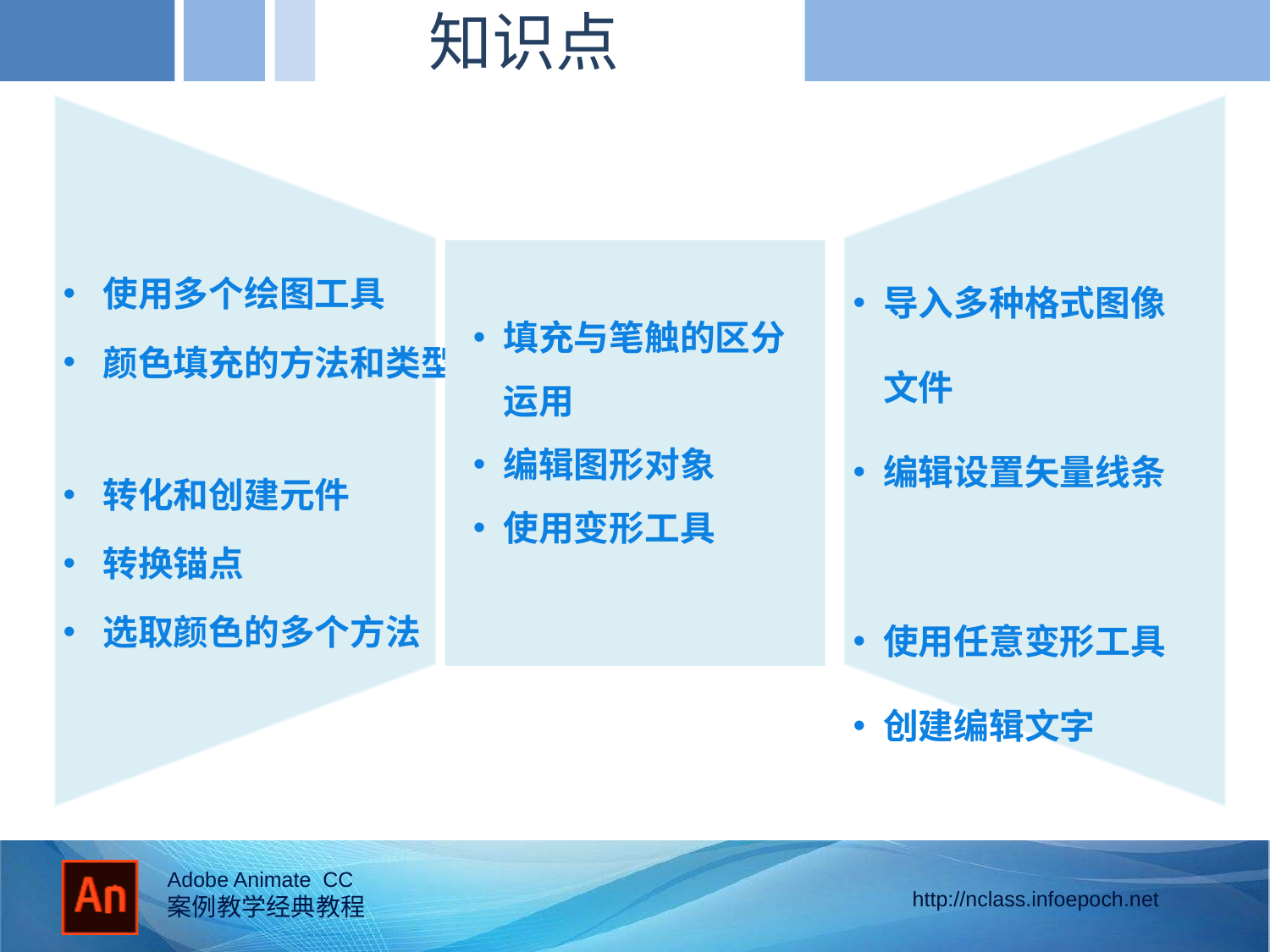

知识点

使用多个绘图工具
颜色填充的方法和类型
转化和创建元件
转换锚点
选取颜色的多个方法

导入多种格式图像文件
编辑设置矢量线条
使用任意变形工具
创建编辑文字

填充与笔触的区分运用
编辑图形对象
使用变形工具